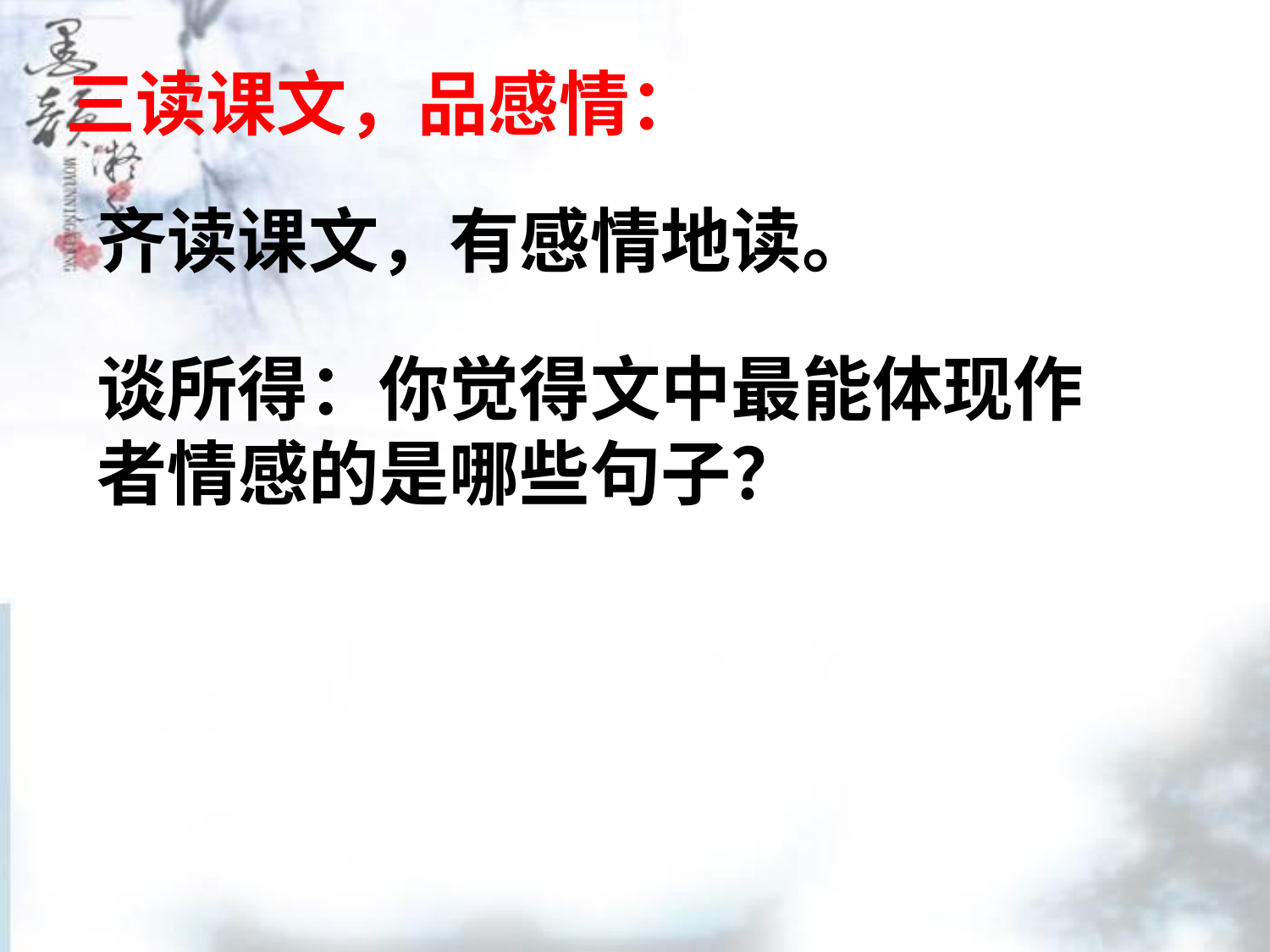

三读课文，品感情：
齐读课文，有感情地读。
谈所得：你觉得文中最能体现作者情感的是哪些句子？